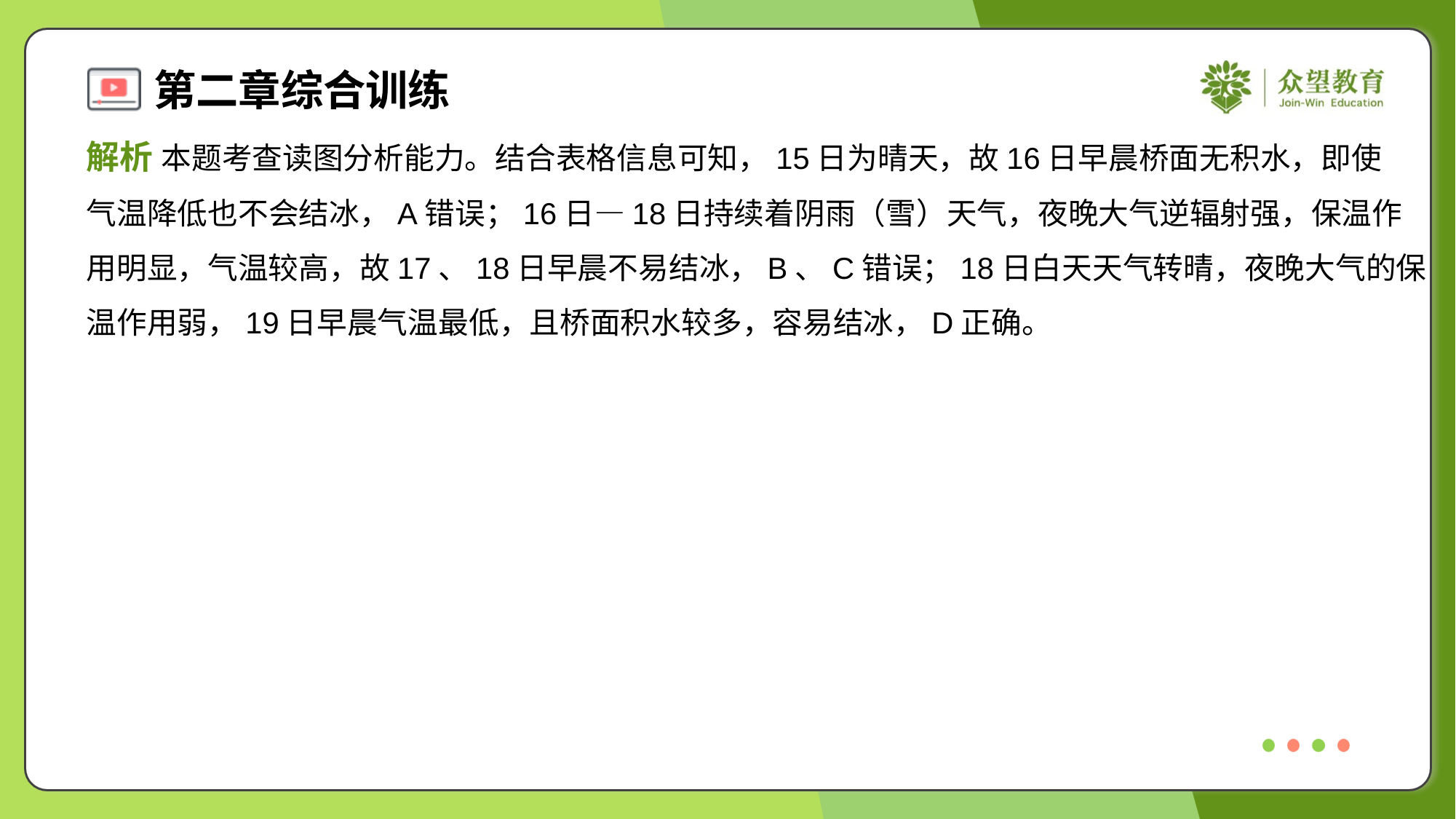

解析 本题考查读图分析能力。结合表格信息可知，15日为晴天，故16日早晨桥面无积水，即使
气温降低也不会结冰，A错误；16日—18日持续着阴雨（雪）天气，夜晚大气逆辐射强，保温作
用明显，气温较高，故17、18日早晨不易结冰，B、C错误；18日白天天气转晴，夜晚大气的保
温作用弱，19日早晨气温最低，且桥面积水较多，容易结冰，D正确。